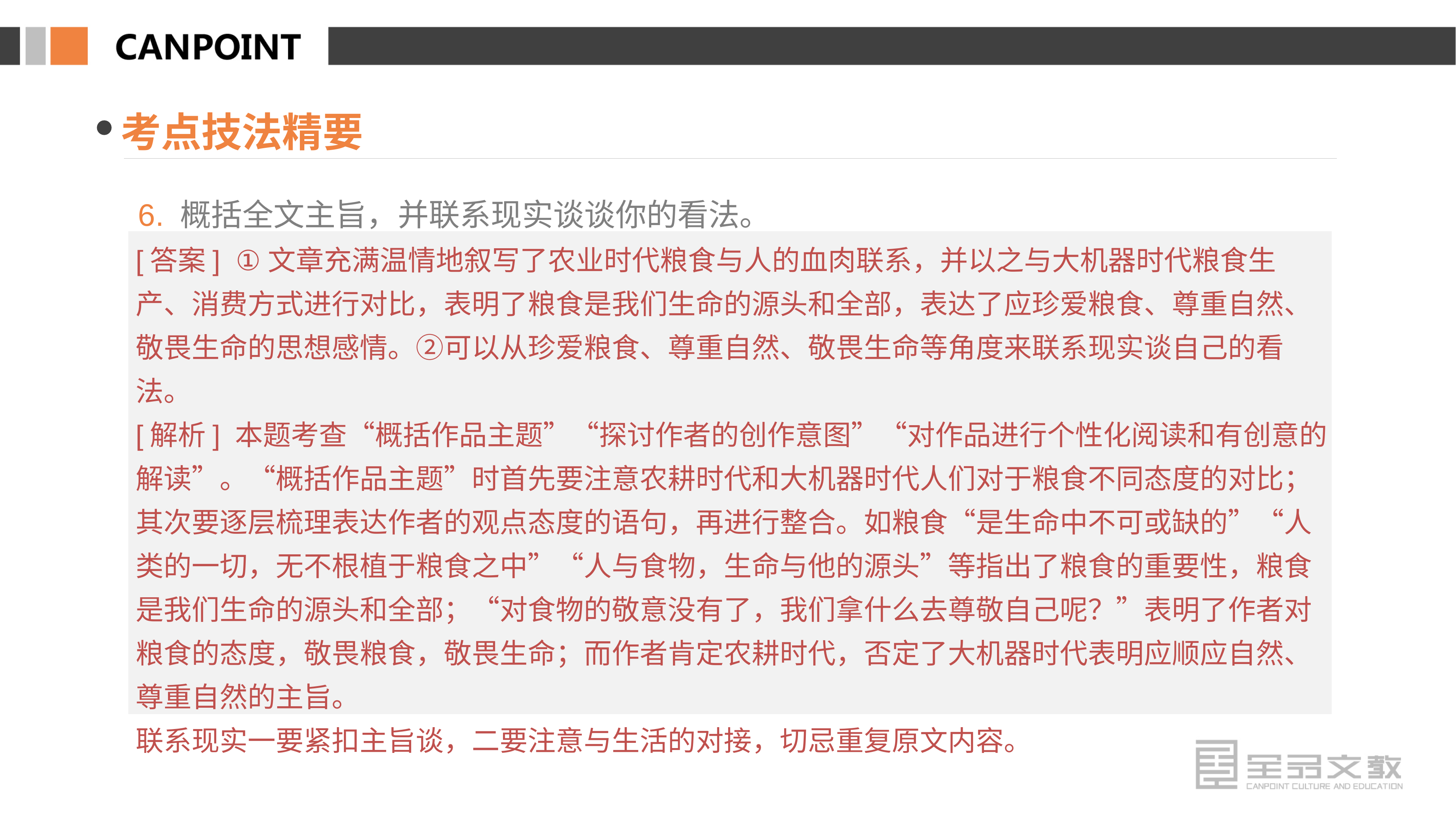

考点技法精要

 6. 概括全文主旨，并联系现实谈谈你的看法。
[答案]  ①文章充满温情地叙写了农业时代粮食与人的血肉联系，并以之与大机器时代粮食生产、消费方式进行对比，表明了粮食是我们生命的源头和全部，表达了应珍爱粮食、尊重自然、敬畏生命的思想感情。②可以从珍爱粮食、尊重自然、敬畏生命等角度来联系现实谈自己的看法。
[解析] 本题考查“概括作品主题”“探讨作者的创作意图”“对作品进行个性化阅读和有创意的解读”。“概括作品主题”时首先要注意农耕时代和大机器时代人们对于粮食不同态度的对比；其次要逐层梳理表达作者的观点态度的语句，再进行整合。如粮食“是生命中不可或缺的”“人类的一切，无不根植于粮食之中”“人与食物，生命与他的源头”等指出了粮食的重要性，粮食是我们生命的源头和全部；“对食物的敬意没有了，我们拿什么去尊敬自己呢？”表明了作者对粮食的态度，敬畏粮食，敬畏生命；而作者肯定农耕时代，否定了大机器时代表明应顺应自然、尊重自然的主旨。
联系现实一要紧扣主旨谈，二要注意与生活的对接，切忌重复原文内容。